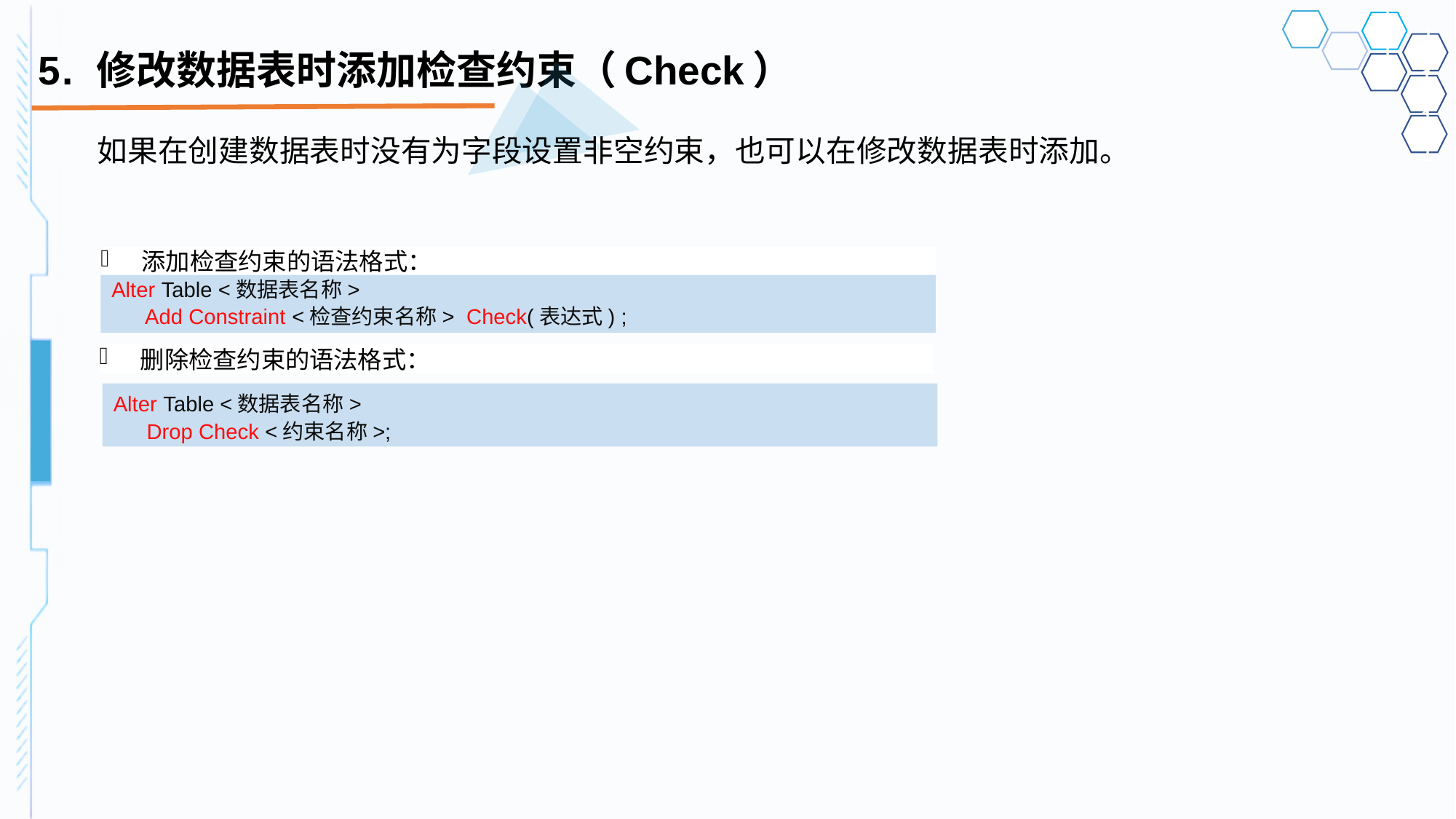

# 修改数据表时添加检查约束（Check）

如果在创建数据表时没有为字段设置非空约束，也可以在修改数据表时添加。
添加检查约束的语法格式：
Alter Table <数据表名称>
Add Constraint <检查约束名称>  Check(表达式) ;
删除检查约束的语法格式：
Alter Table <数据表名称>
Drop Check <约束名称>;